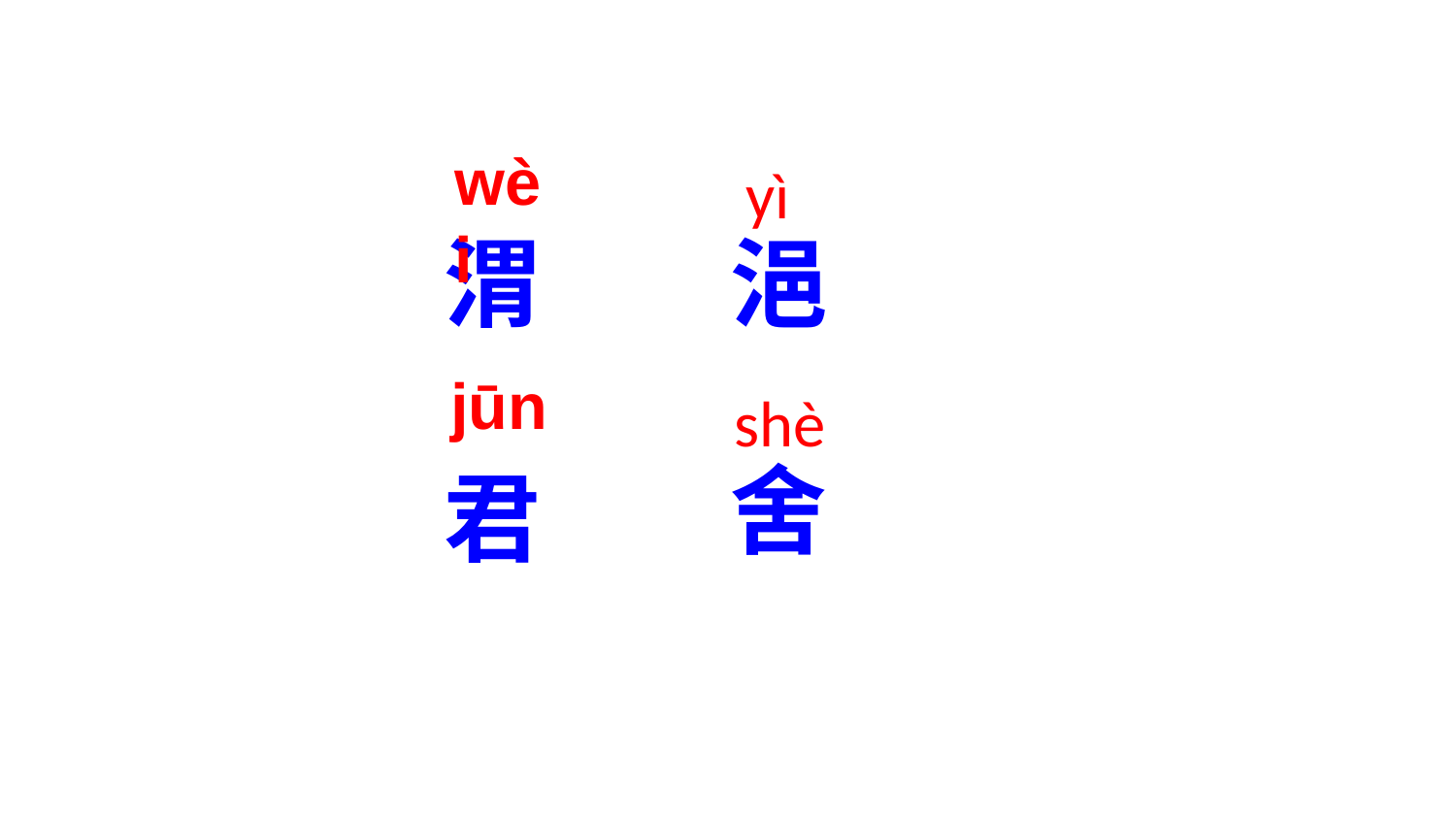

wèi
yì
渭
浥
jūn
shè
舍
君